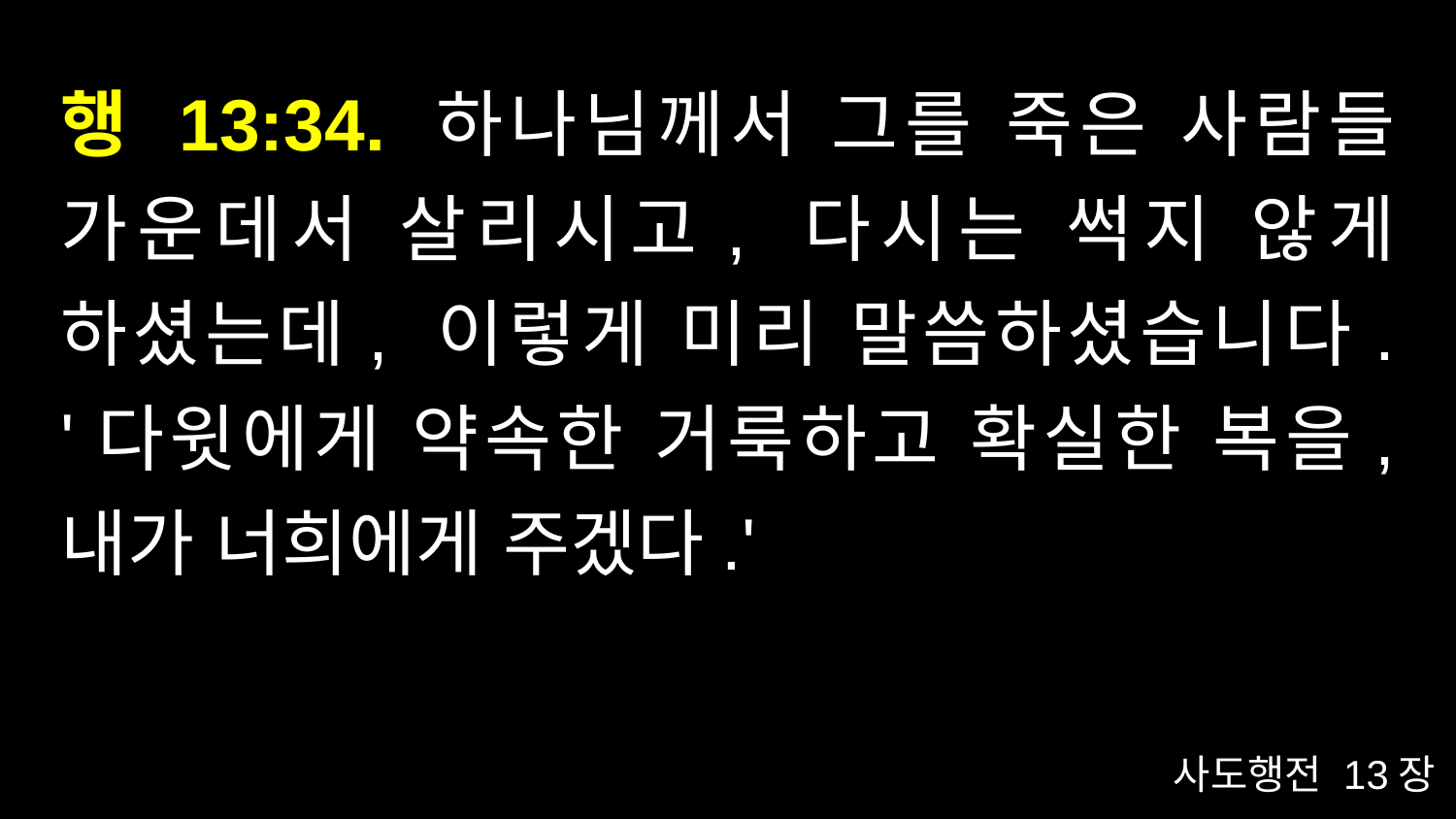

# 행 13:34. 하나님께서 그를 죽은 사람들 가운데서 살리시고, 다시는 썩지 않게 하셨는데, 이렇게 미리 말씀하셨습니다. '다윗에게 약속한 거룩하고 확실한 복을, 내가 너희에게 주겠다.'
사도행전 13장